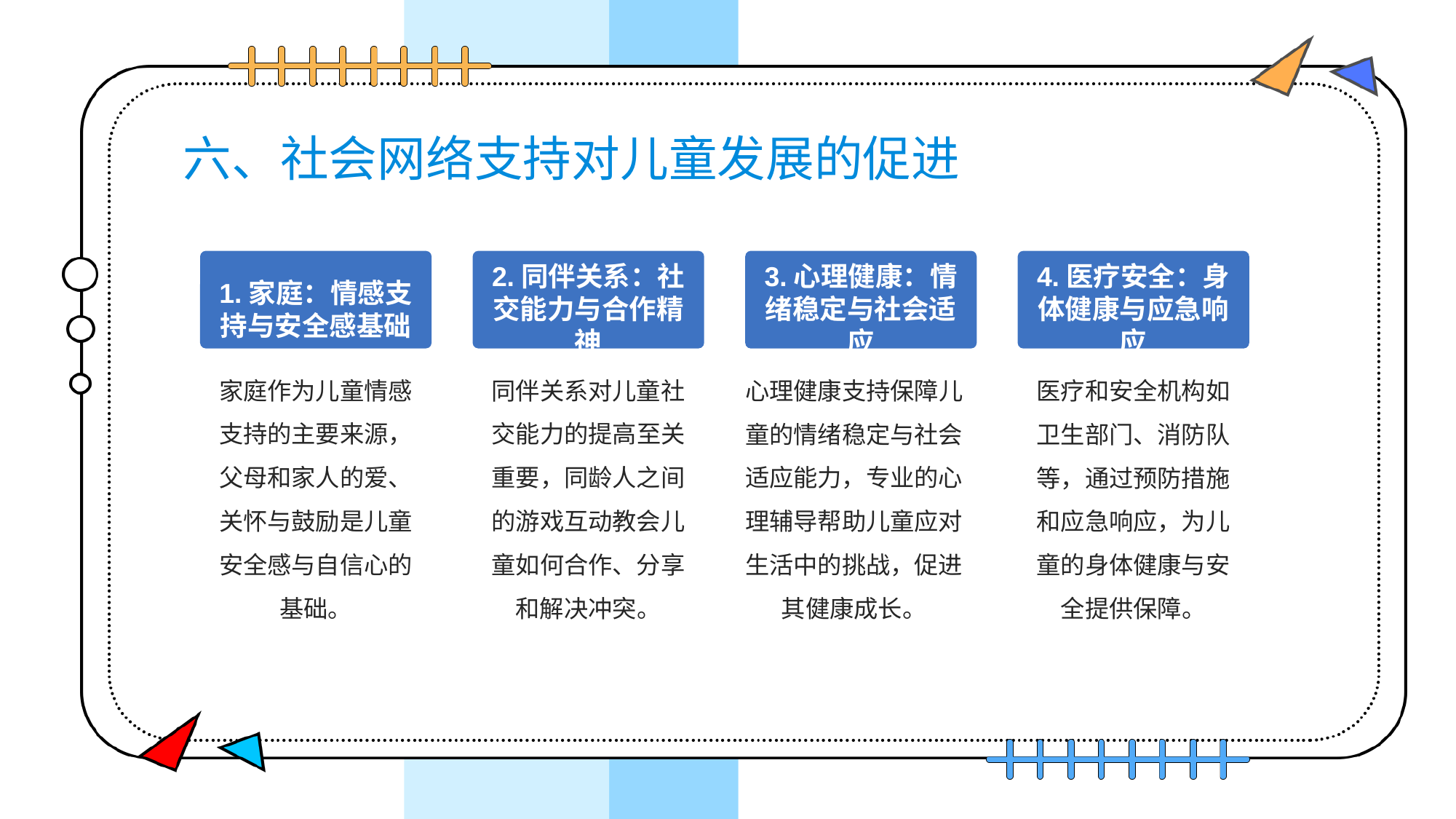

# 六、社会网络支持对儿童发展的促进

3.心理健康：情绪稳定与社会适应
心理健康支持保障儿童的情绪稳定与社会适应能力，专业的心理辅导帮助儿童应对生活中的挑战，促进其健康成长。

1.家庭：情感支持与安全感基础
家庭作为儿童情感支持的主要来源，父母和家人的爱、关怀与鼓励是儿童安全感与自信心的基础。

2.同伴关系：社交能力与合作精神
同伴关系对儿童社交能力的提高至关重要，同龄人之间的游戏互动教会儿童如何合作、分享和解决冲突。

4.医疗安全：身体健康与应急响应
医疗和安全机构如卫生部门、消防队等，通过预防措施和应急响应，为儿童的身体健康与安全提供保障。